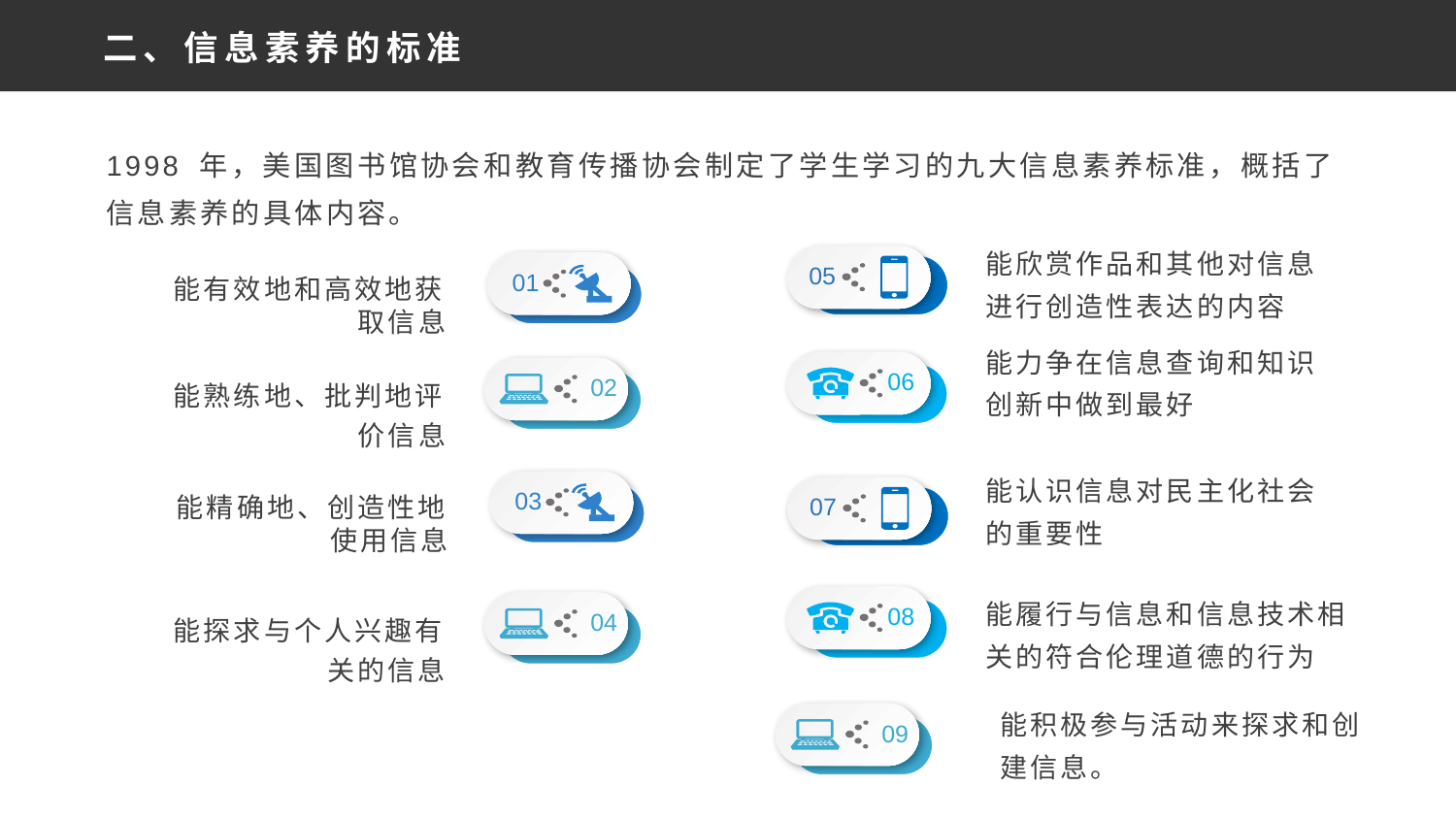

二、信息素养的标准
1998 年，美国图书馆协会和教育传播协会制定了学生学习的九大信息素养标准，概括了信息素养的具体内容。
能欣赏作品和其他对信息进行创造性表达的内容

05

01

能有效地和高效地获取信息
能力争在信息查询和知识创新中做到最好

06

02

能熟练地、批判地评价信息
能认识信息对民主化社会的重要性

03

07

能精确地、创造性地使用信息

08

04

能履行与信息和信息技术相关的符合伦理道德的行为
能探求与个人兴趣有关的信息

09

能积极参与活动来探求和创建信息。